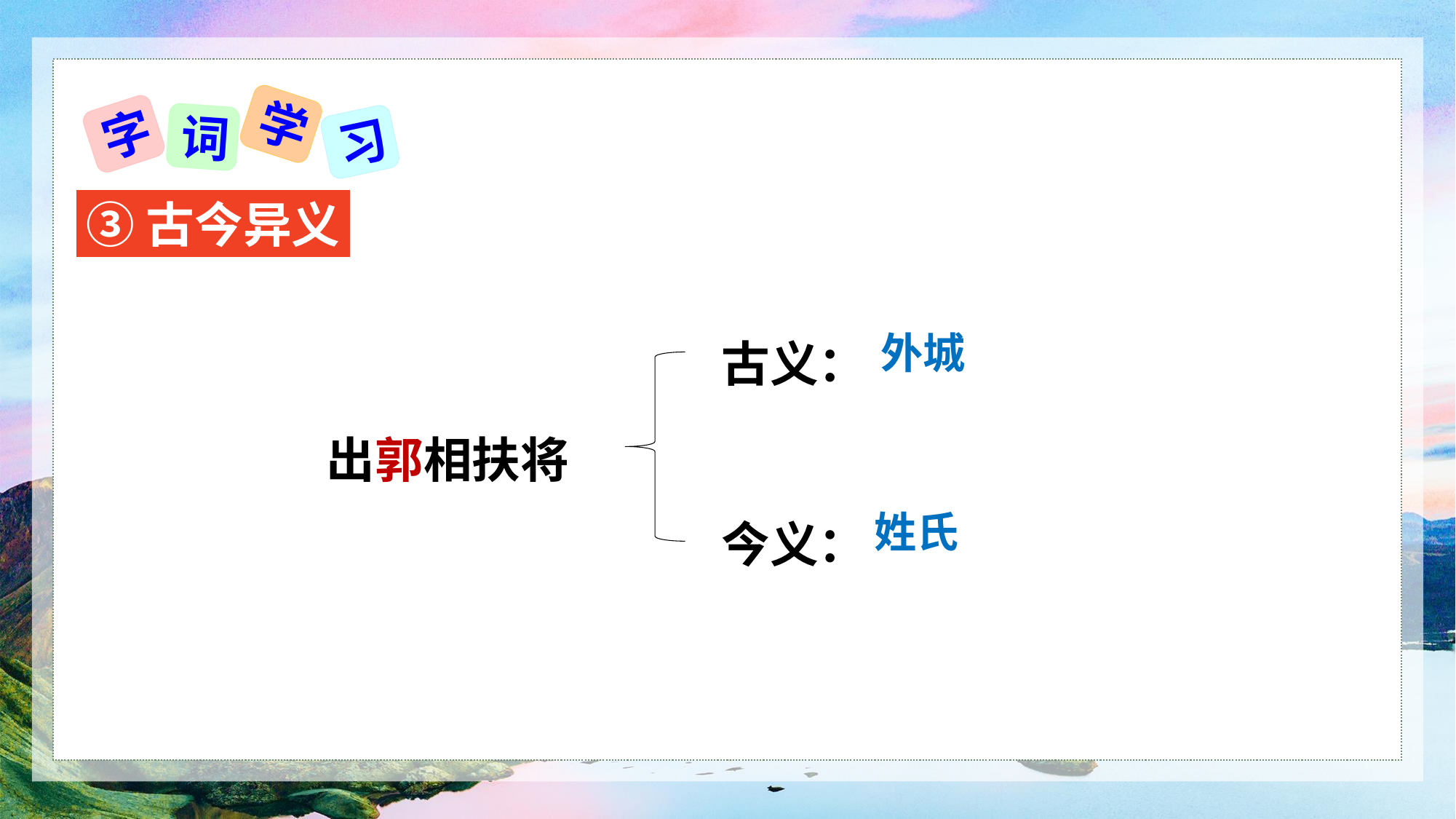

学
字
词
习
③古今异义
古义：
外城

出郭相扶将
今义：
姓氏